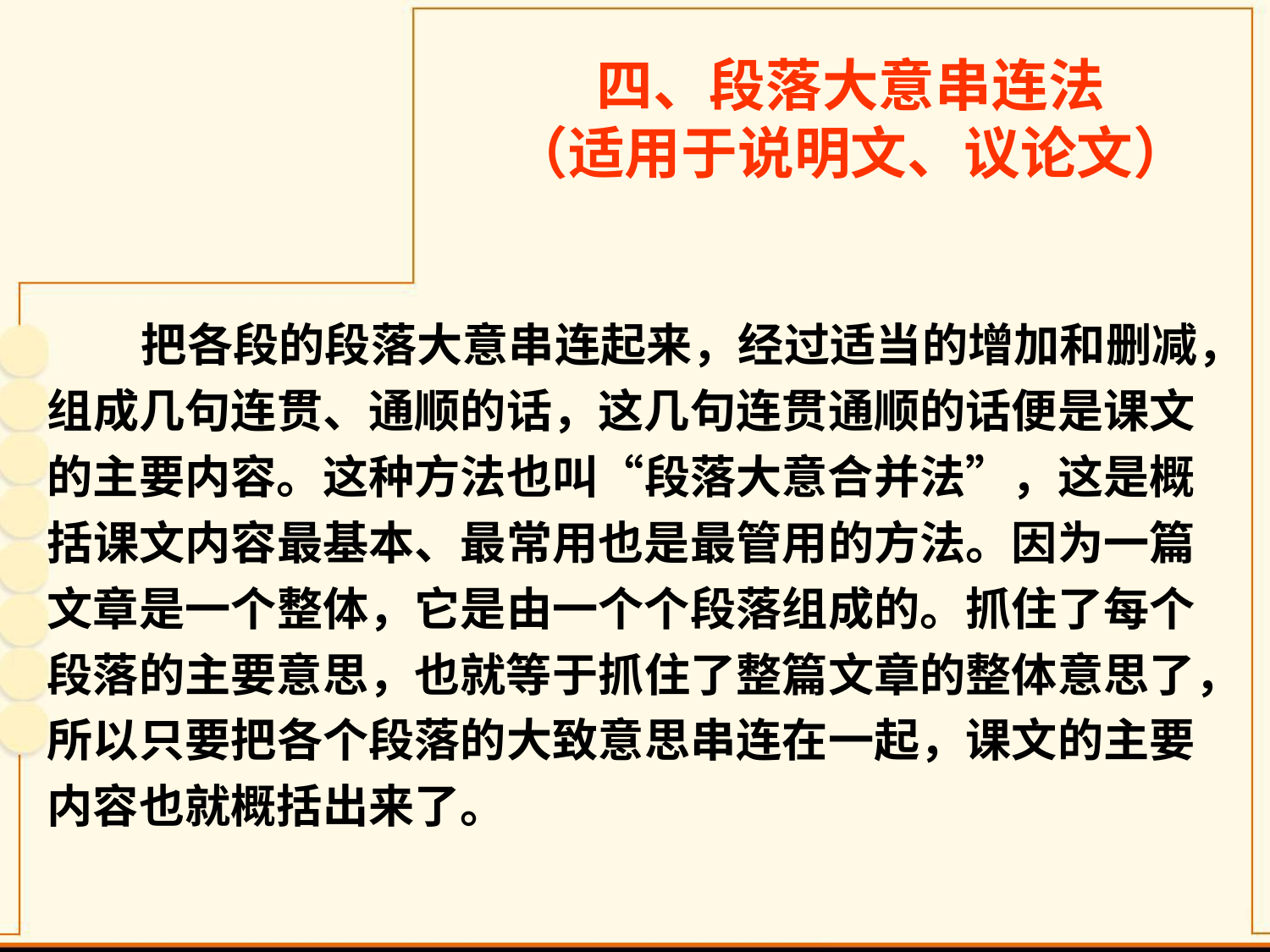

# 四、段落大意串连法 （适用于说明文、议论文）
        把各段的段落大意串连起来，经过适当的增加和删减，组成几句连贯、通顺的话，这几句连贯通顺的话便是课文的主要内容。这种方法也叫“段落大意合并法”，这是概括课文内容最基本、最常用也是最管用的方法。因为一篇文章是一个整体，它是由一个个段落组成的。抓住了每个段落的主要意思，也就等于抓住了整篇文章的整体意思了，所以只要把各个段落的大致意思串连在一起，课文的主要内容也就概括出来了。